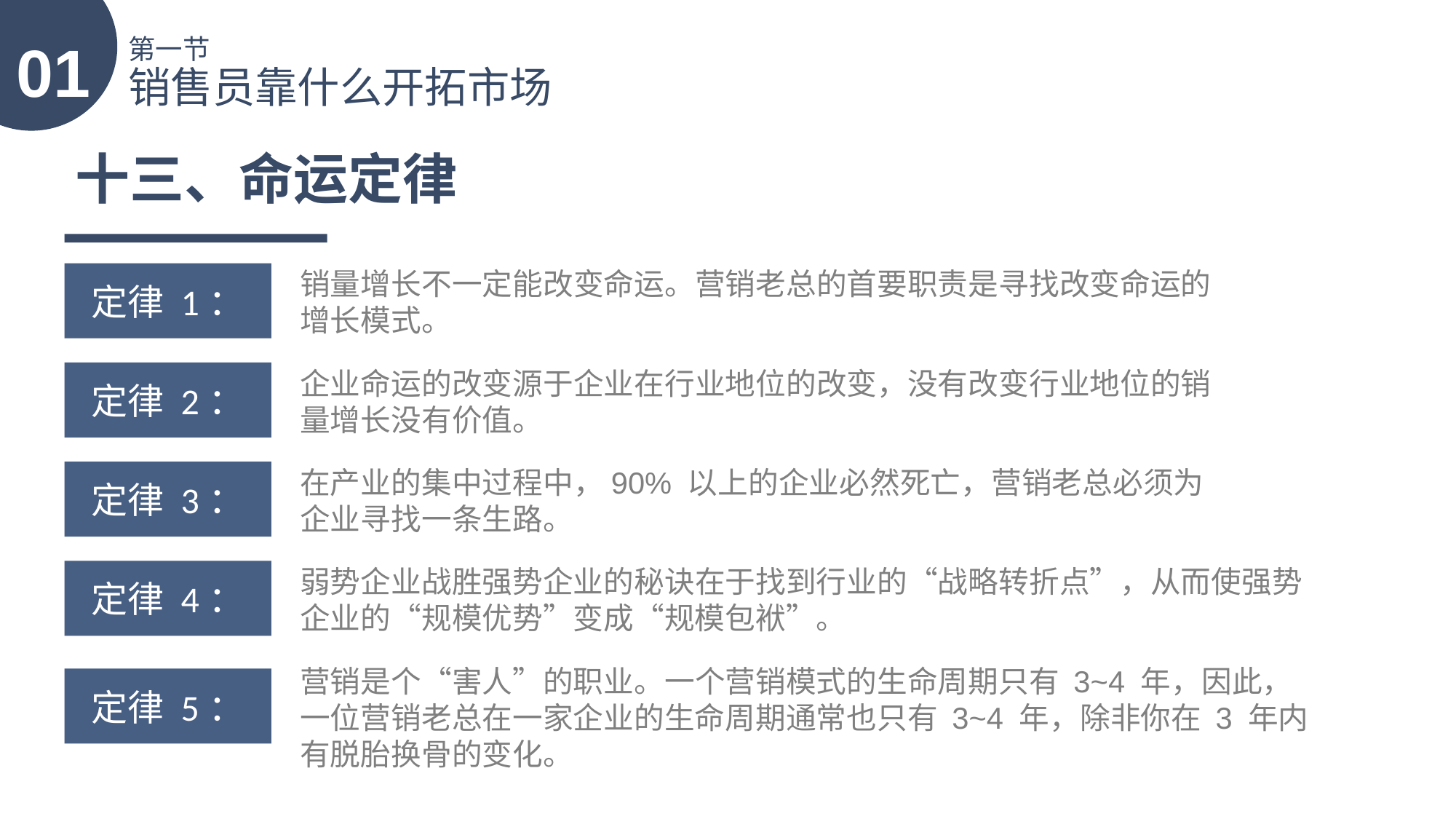

01
第一节
销售员靠什么开拓市场
十三、命运定律

销量增长不一定能改变命运。营销老总的首要职责是寻找改变命运的增长模式。
定律 1：
企业命运的改变源于企业在行业地位的改变，没有改变行业地位的销量增长没有价值。
定律 2：
在产业的集中过程中，90% 以上的企业必然死亡，营销老总必须为企业寻找一条生路。
定律 3：
弱势企业战胜强势企业的秘诀在于找到行业的“战略转折点”，从而使强势企业的“规模优势”变成“规模包袱”。
定律 4：
营销是个“害人”的职业。一个营销模式的生命周期只有 3~4 年，因此，一位营销老总在一家企业的生命周期通常也只有 3~4 年，除非你在 3 年内有脱胎换骨的变化。
定律 5：